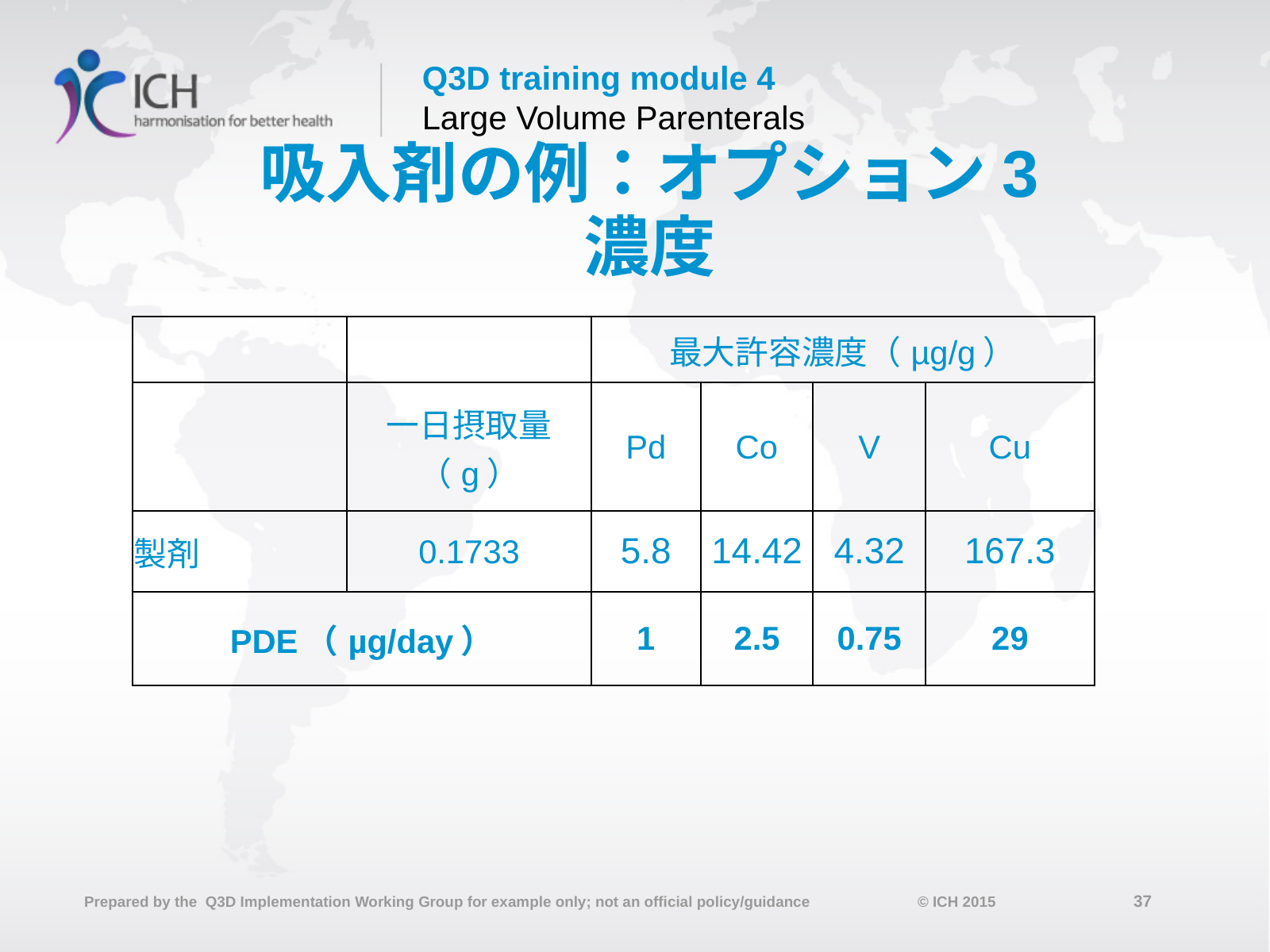

# 吸入剤の例：オプション3 濃度
|  |  | 最大許容濃度（µg/g） |  |  |  |
| --- | --- | --- | --- | --- | --- |
|  | 一日摂取量（g） | Pd | Co | V | Cu |
| 製剤 | 0.1733 | 5.8 | 14.42 | 4.32 | 167.3 |
| PDE（µg/day） |  | 1 | 2.5 | 0.75 | 29 |